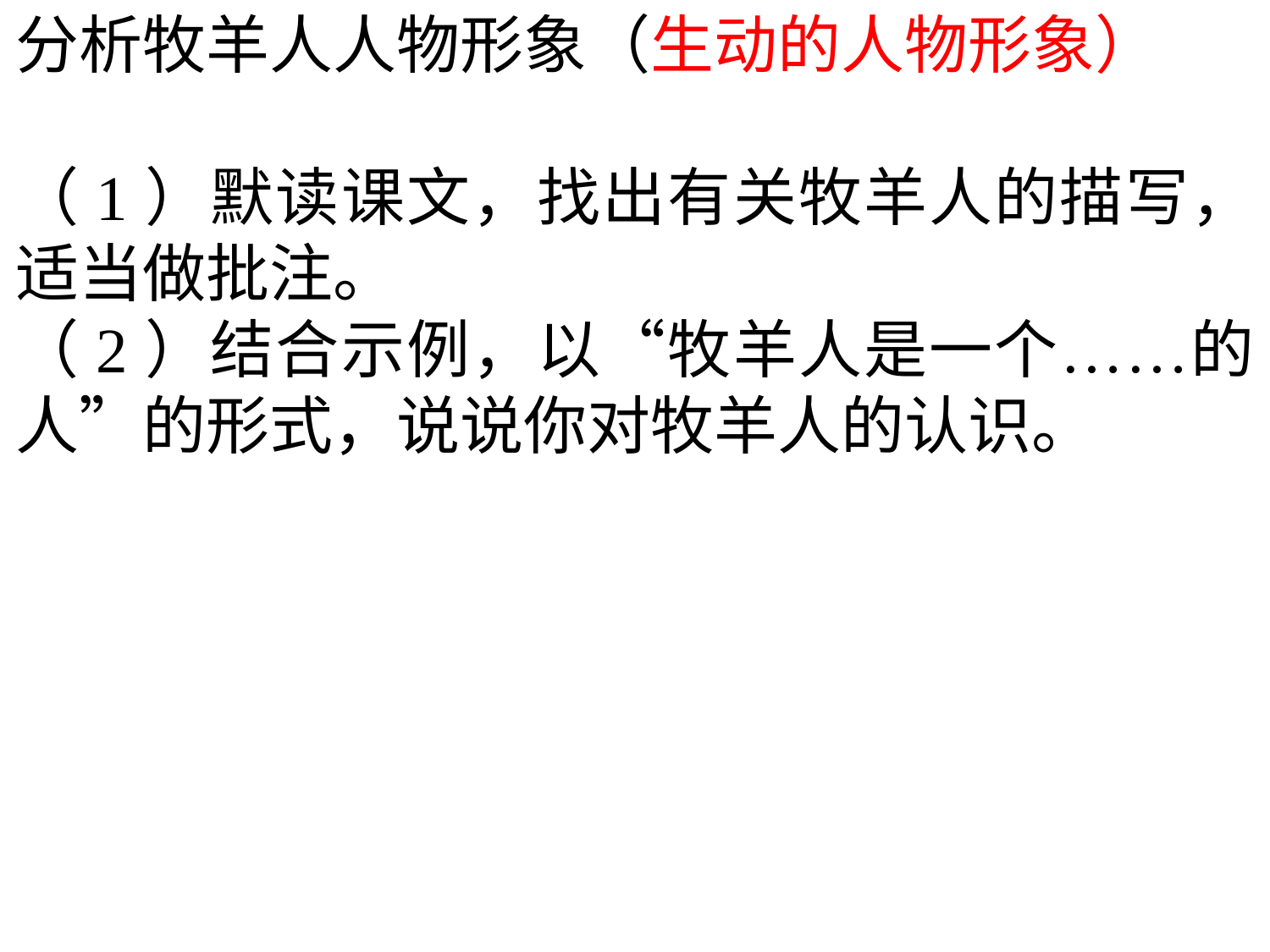

分析牧羊人人物形象（生动的人物形象）

（1）默读课文，找出有关牧羊人的描写，适当做批注。
（2）结合示例，以“牧羊人是一个……的人”的形式，说说你对牧羊人的认识。